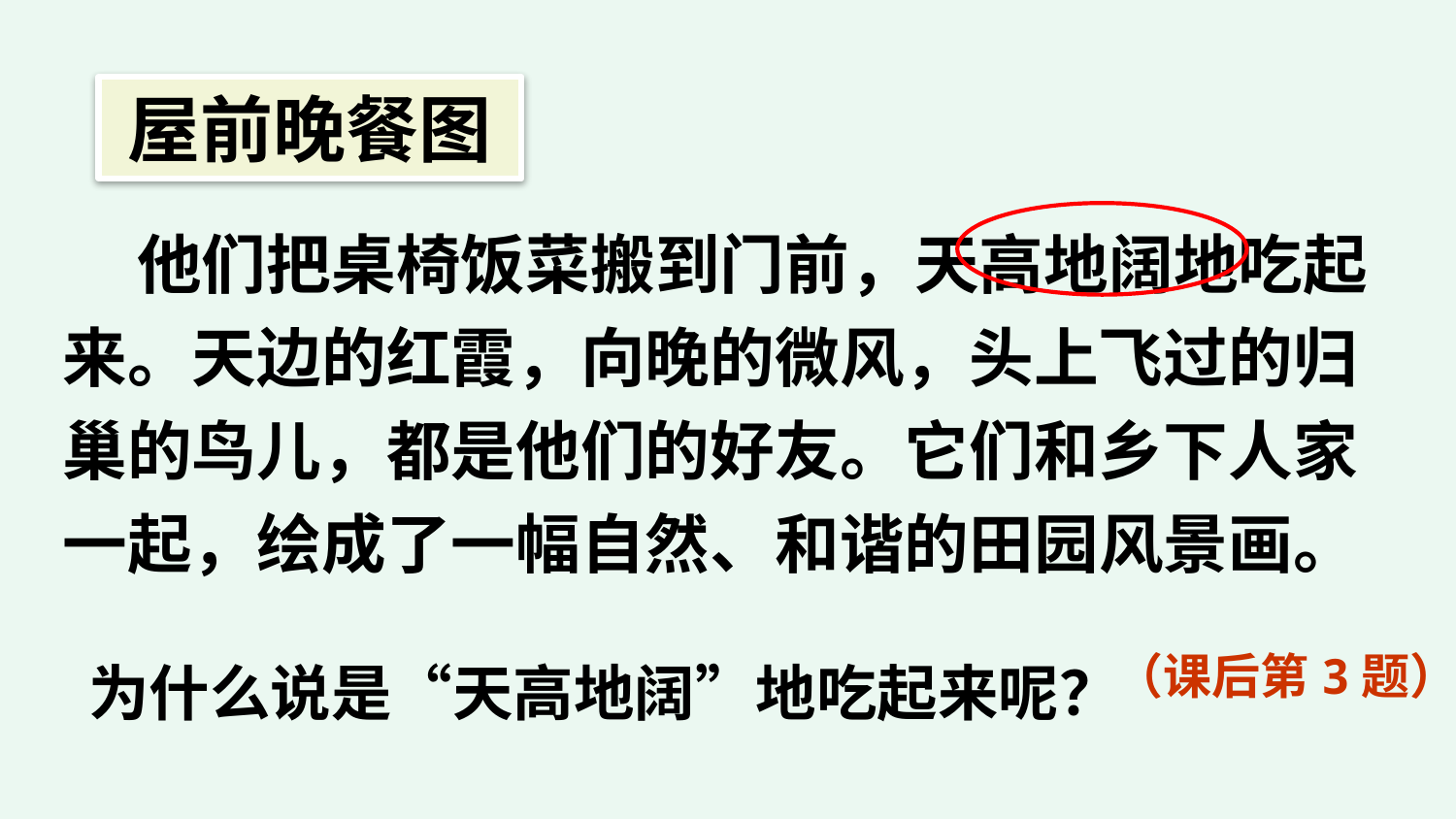

屋前晚餐图

    他们把桌椅饭菜搬到门前，天高地阔地吃起来。天边的红霞，向晚的微风，头上飞过的归巢的鸟儿，都是他们的好友。它们和乡下人家一起，绘成了一幅自然、和谐的田园风景画。

为什么说是“天高地阔”地吃起来呢？
（课后第3题）